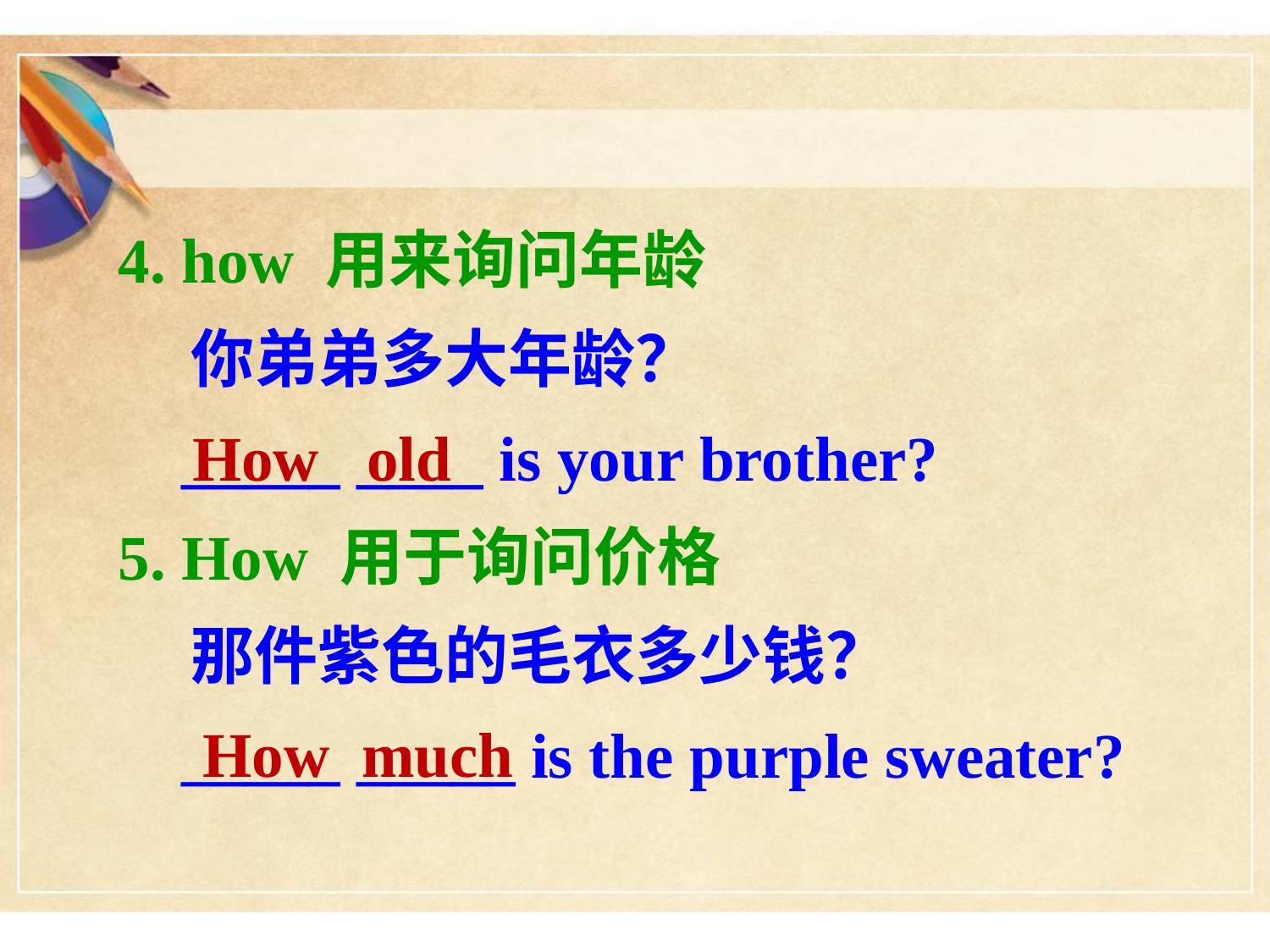

4. how 用来询问年龄
    你弟弟多大年龄？
    _____ ____ is your brother?
5. How 用于询问价格
    那件紫色的毛衣多少钱？
    _____ _____ is the purple sweater?
How   old
How  much